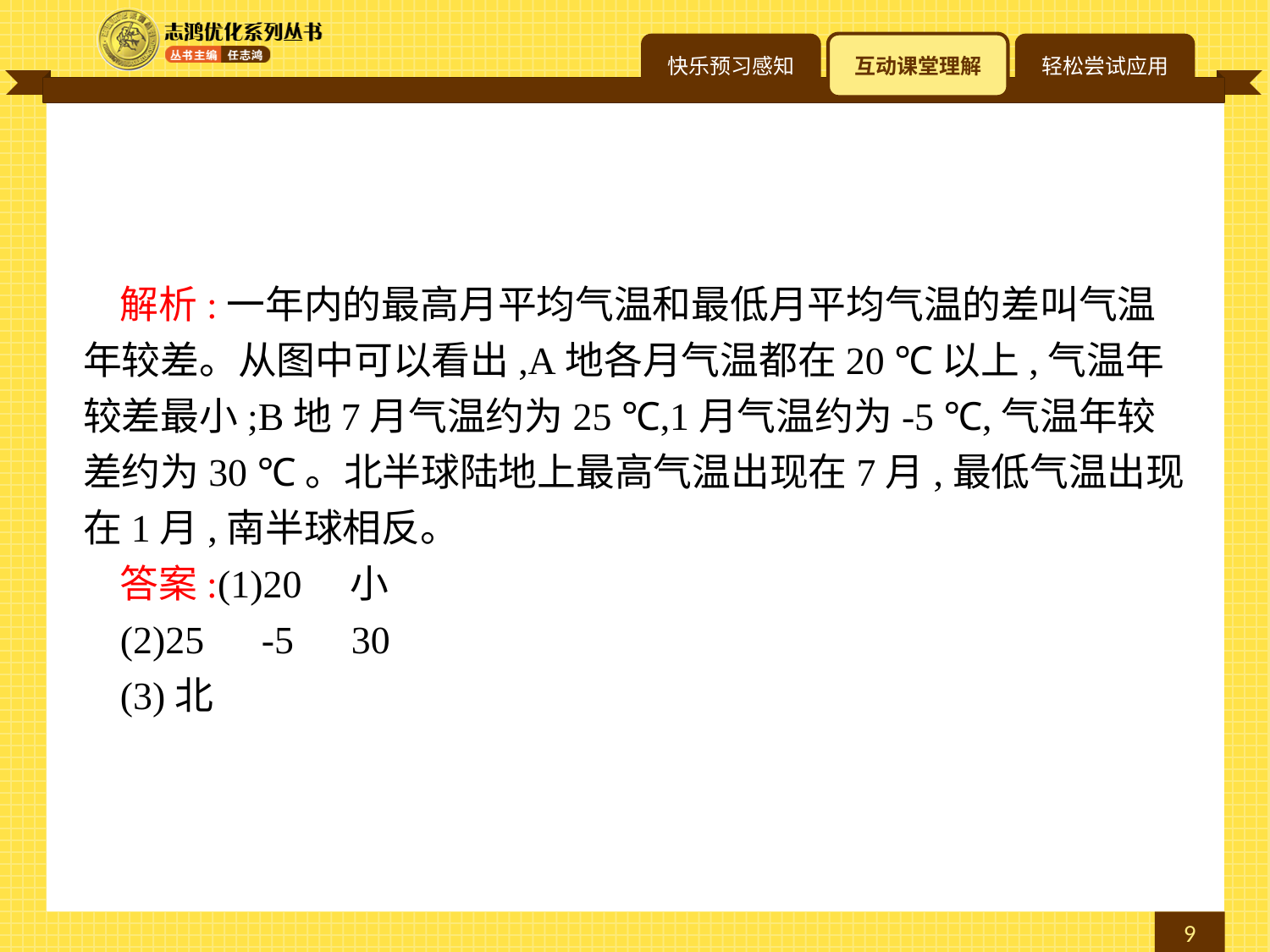

解析:一年内的最高月平均气温和最低月平均气温的差叫气温年较差。从图中可以看出,A地各月气温都在20 ℃以上,气温年较差最小;B地7月气温约为25 ℃,1月气温约为-5 ℃,气温年较差约为30 ℃。北半球陆地上最高气温出现在7月,最低气温出现在1月,南半球相反。
答案:(1)20　小
(2)25　-5　30
(3)北